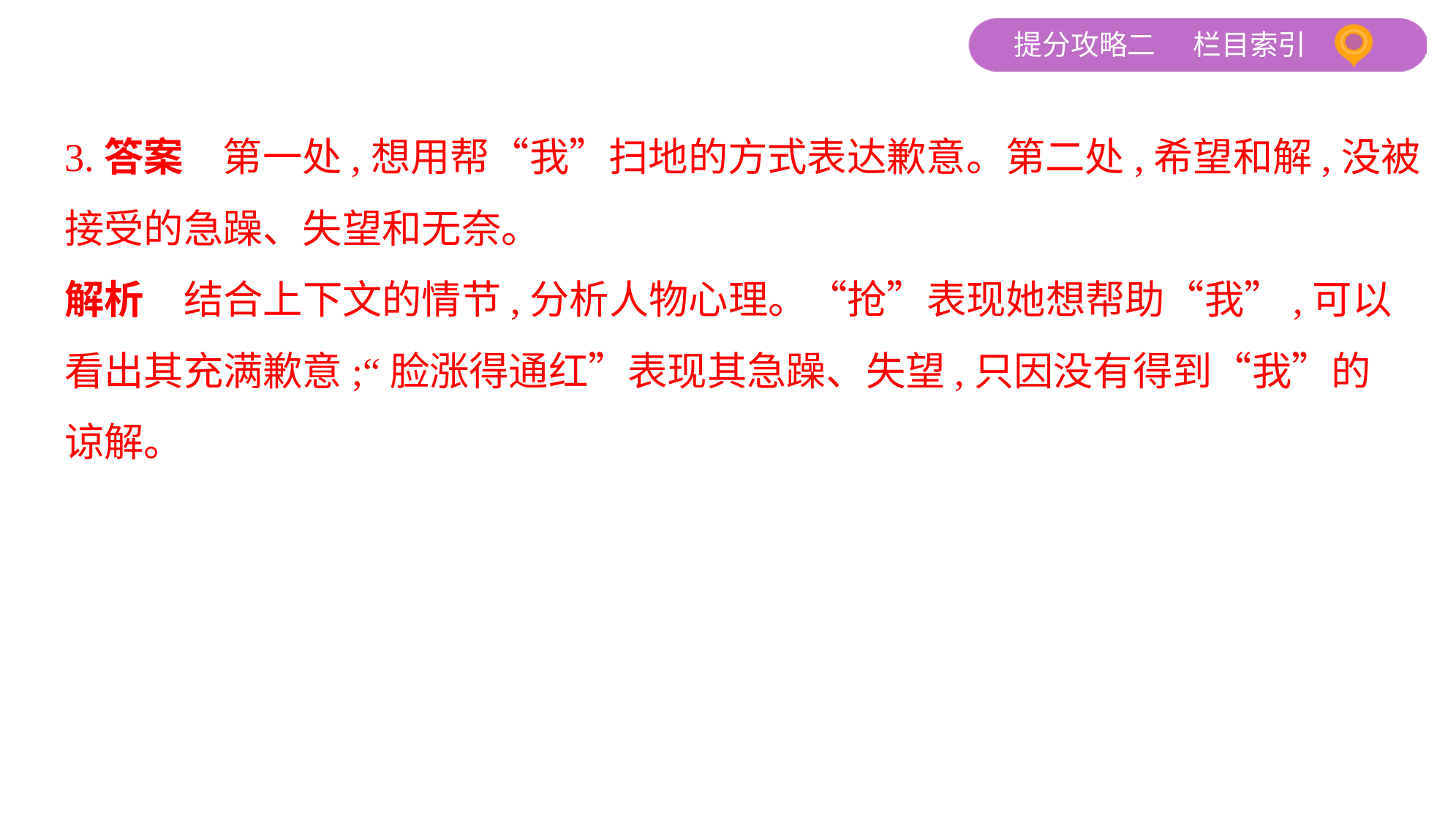

3.答案　第一处,想用帮“我”扫地的方式表达歉意。第二处,希望和解,没被
接受的急躁、失望和无奈。
解析　结合上下文的情节,分析人物心理。“抢”表现她想帮助“我”,可以
看出其充满歉意;“脸涨得通红”表现其急躁、失望,只因没有得到“我”的
谅解。